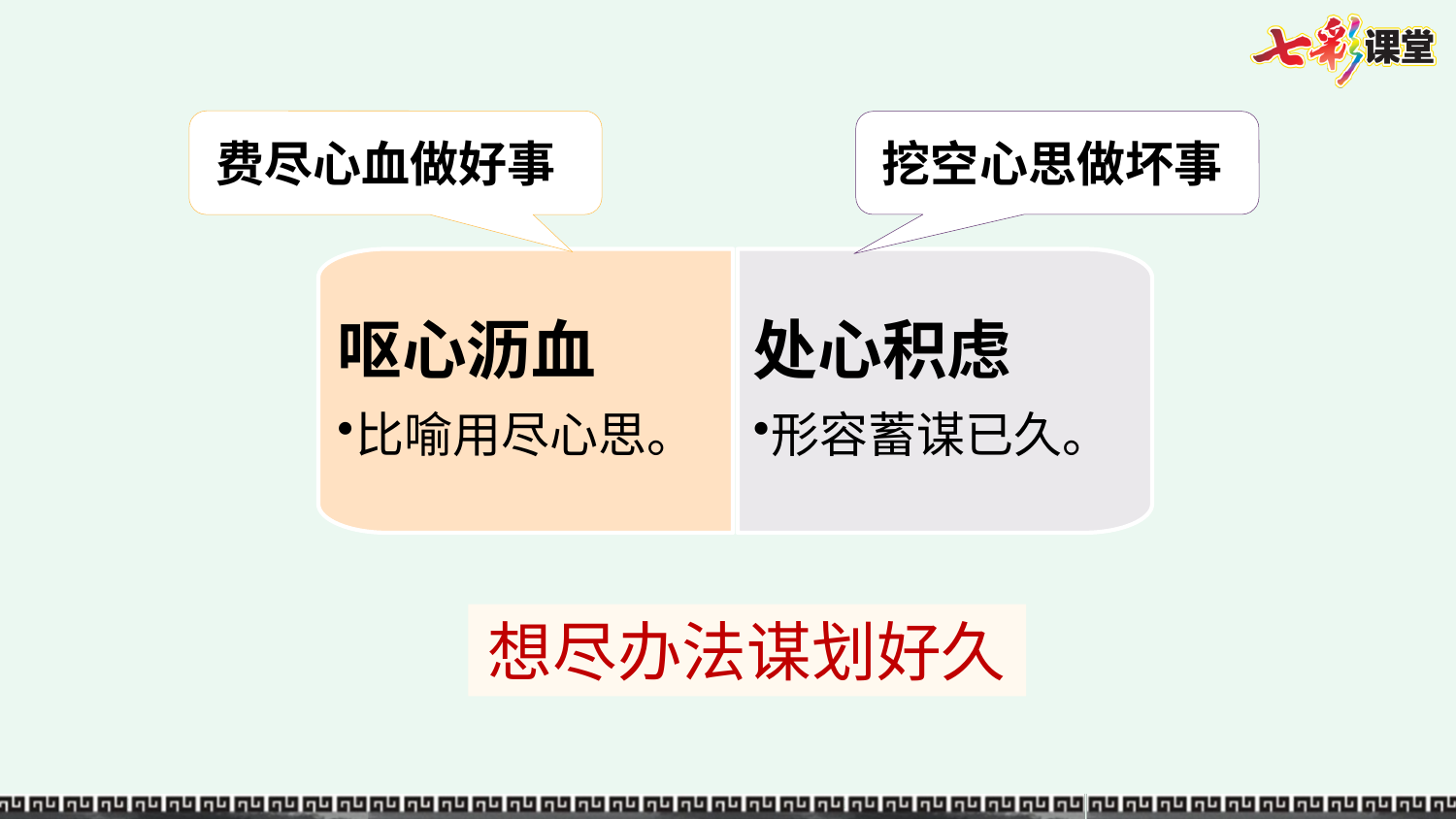

费尽心血做好事

挖空心思做坏事
呕心沥血
比喻用尽心思。
处心积虑
形容蓄谋已久。
想尽办法谋划好久